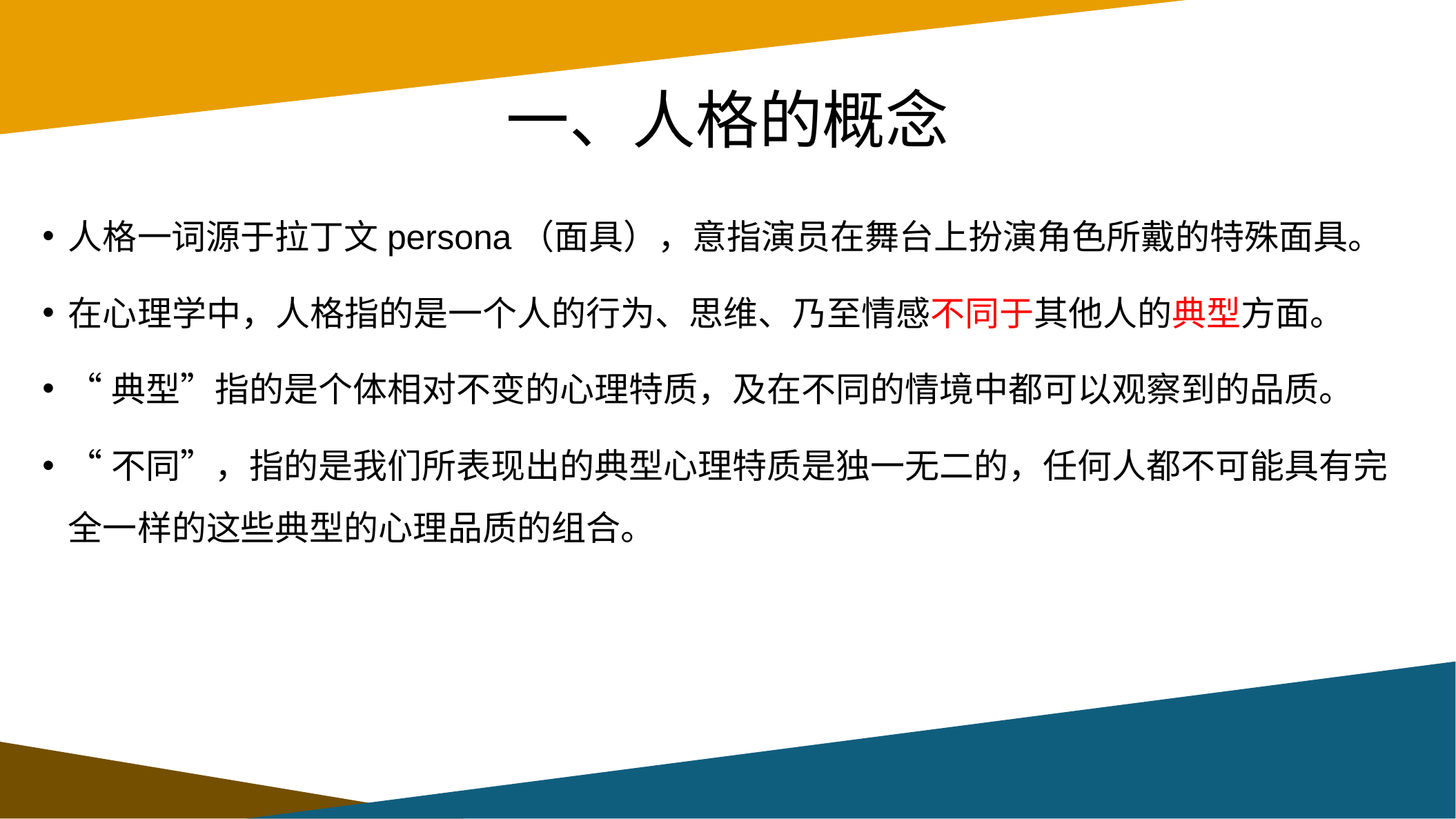

# 一、人格的概念
人格一词源于拉丁文persona（面具），意指演员在舞台上扮演角色所戴的特殊面具。
在心理学中，人格指的是一个人的行为、思维、乃至情感不同于其他人的典型方面。
“典型”指的是个体相对不变的心理特质，及在不同的情境中都可以观察到的品质。
“不同”，指的是我们所表现出的典型心理特质是独一无二的，任何人都不可能具有完全一样的这些典型的心理品质的组合。